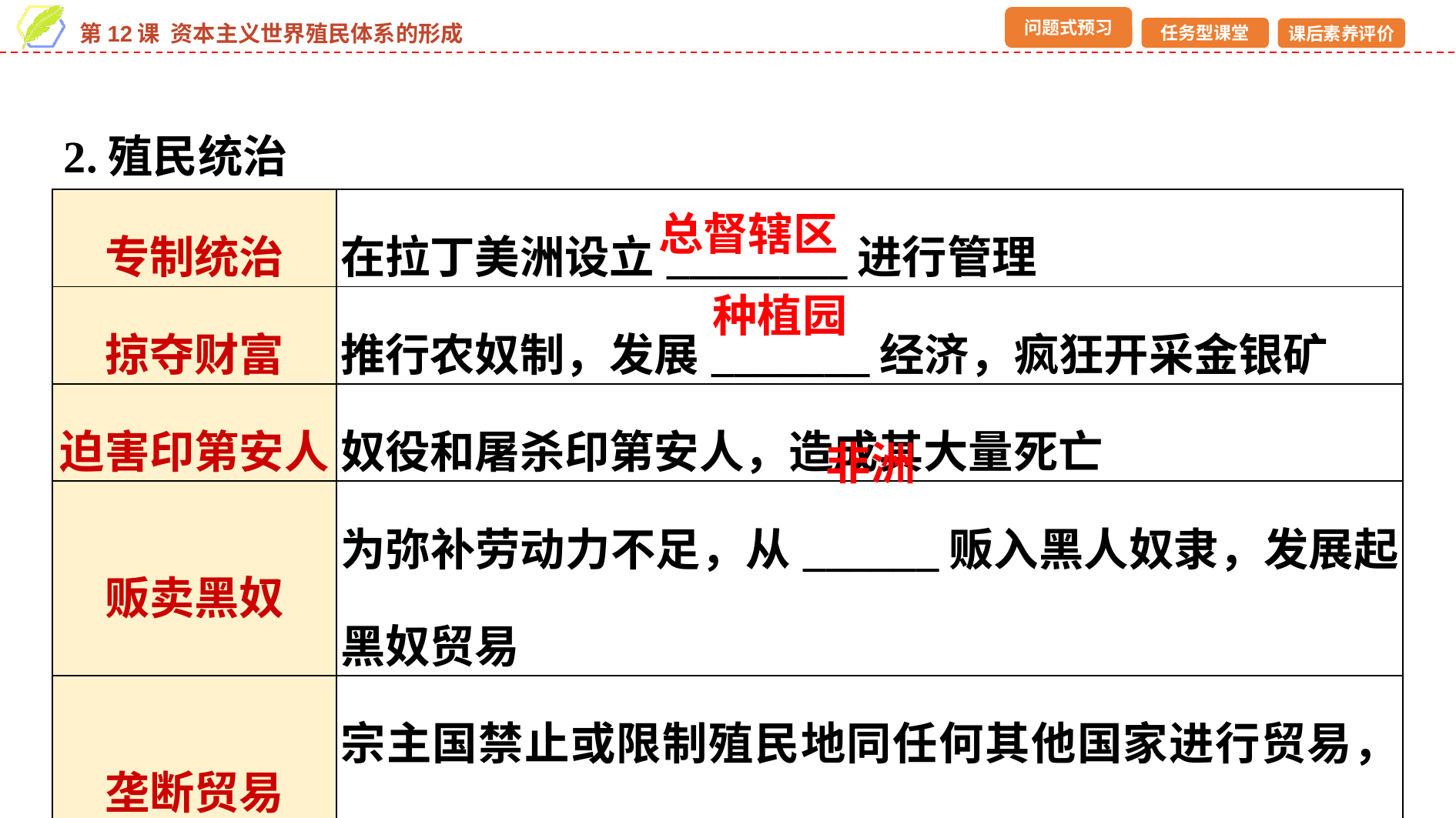

2.殖民统治
| 专制统治 | 在拉丁美洲设立\_\_\_\_\_\_\_\_进行管理 |
| --- | --- |
| 掠夺财富 | 推行农奴制，发展\_\_\_\_\_\_\_经济，疯狂开采金银矿 |
| 迫害印第安人 | 奴役和屠杀印第安人，造成其大量死亡 |
| 贩卖黑奴 | 为弥补劳动力不足，从\_\_\_\_\_\_贩入黑人奴隶，发展起黑奴贸易 |
| 垄断贸易 | 宗主国禁止或限制殖民地同任何其他国家进行贸易，限制了殖民地经济的发展 |
总督辖区
种植园
非洲